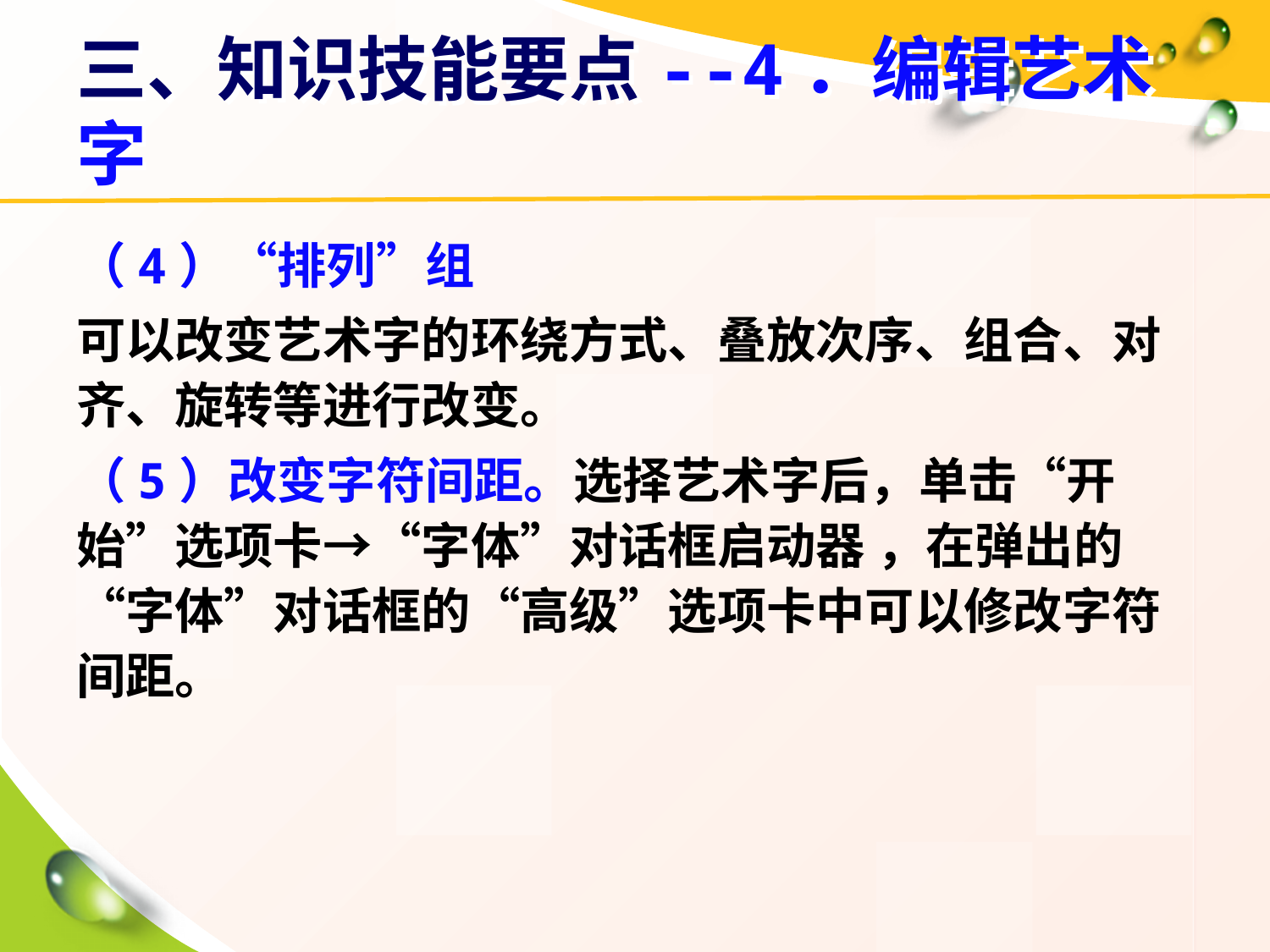

# 三、知识技能要点--4．编辑艺术字
（4）“排列”组
可以改变艺术字的环绕方式、叠放次序、组合、对齐、旋转等进行改变。
（5）改变字符间距。选择艺术字后，单击“开始”选项卡→“字体”对话框启动器 ，在弹出的“字体”对话框的“高级”选项卡中可以修改字符间距。